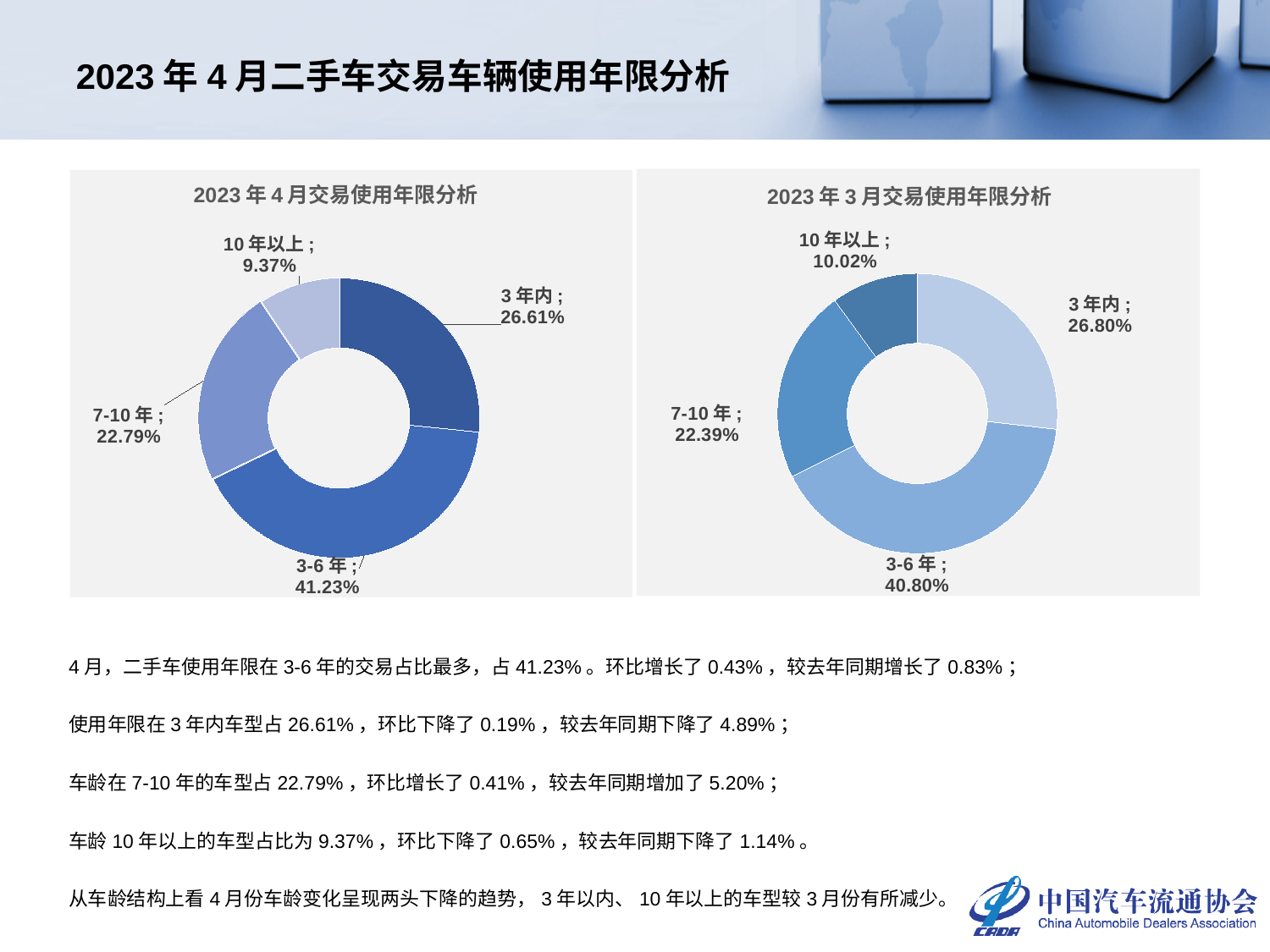

# 2023年4月二手车交易车辆使用年限分析

### Chart: 2023年3月交易使用年限分析

| Category |  |
|---|---|
| 3年内 | 0.2679782137550394 |
| 3-6年 | 0.40797595525359975 |
| 7-10年 | 0.2238761881854855 |
| 10年以上 | 0.10016964280587543 |

### Chart: 2023年4月交易使用年限分析

| Category | 车龄占比 |
|---|---|
| 3年内 | 0.2660647398085892 |
| 3-6年 | 0.41228597422538177 |
| 7-10年 | 0.22793352257669683 |
| 10年以上 | 0.09371576338933225 |
4月，二手车使用年限在3-6年的交易占比最多，占41.23%。环比增长了0.43%，较去年同期增长了0.83%；
使用年限在3年内车型占26.61%，环比下降了0.19%，较去年同期下降了4.89%；
车龄在7-10年的车型占22.79%，环比增长了0.41%，较去年同期增加了5.20%；
车龄10年以上的车型占比为9.37%，环比下降了0.65%，较去年同期下降了1.14%。
从车龄结构上看4月份车龄变化呈现两头下降的趋势，3年以内、10年以上的车型较3月份有所减少。